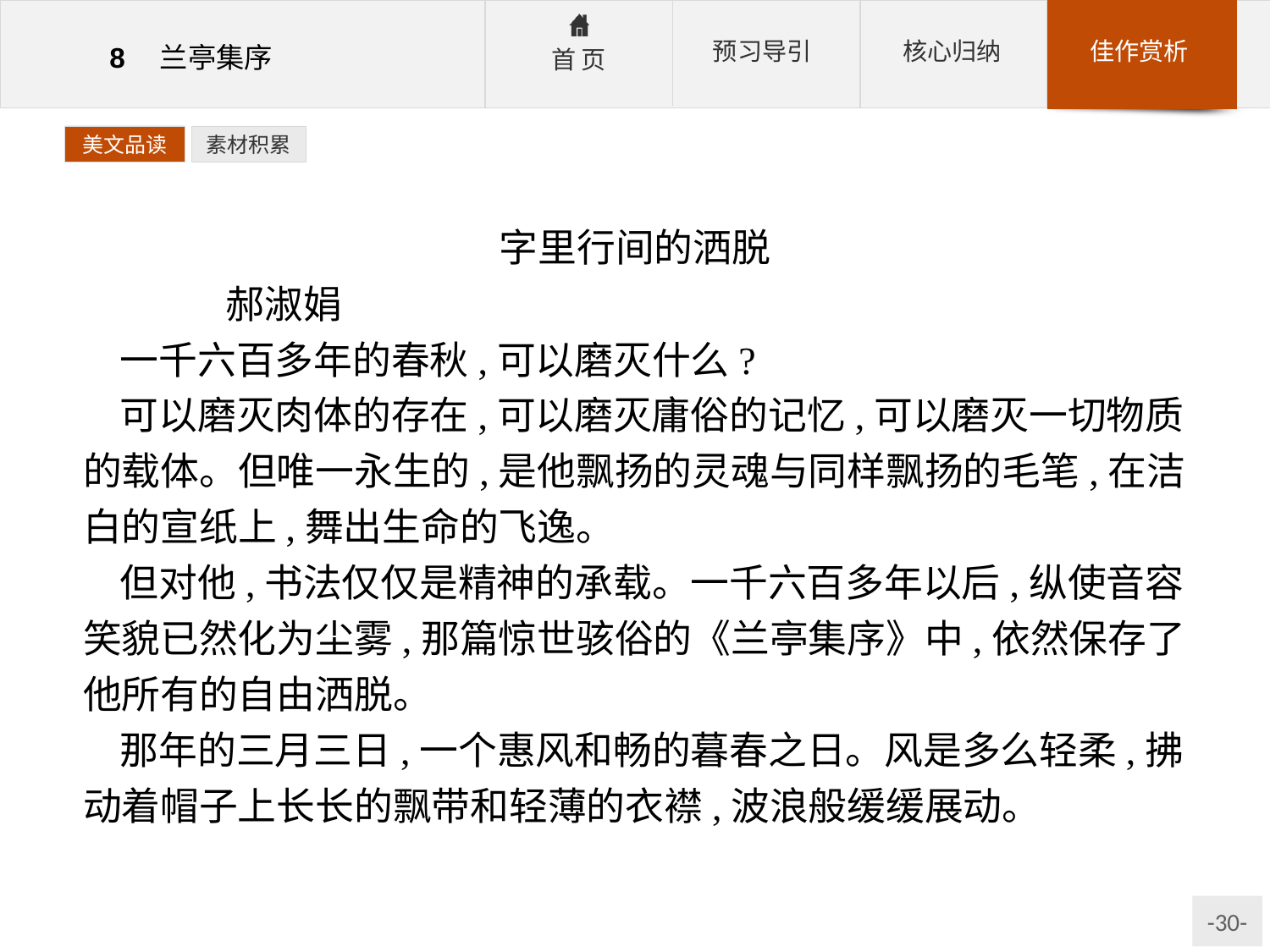

美文品读
素材积累
字里行间的洒脱
	郝淑娟
一千六百多年的春秋,可以磨灭什么?
可以磨灭肉体的存在,可以磨灭庸俗的记忆,可以磨灭一切物质的载体。但唯一永生的,是他飘扬的灵魂与同样飘扬的毛笔,在洁白的宣纸上,舞出生命的飞逸。
但对他,书法仅仅是精神的承载。一千六百多年以后,纵使音容笑貌已然化为尘雾,那篇惊世骇俗的《兰亭集序》中,依然保存了他所有的自由洒脱。
那年的三月三日,一个惠风和畅的暮春之日。风是多么轻柔,拂动着帽子上长长的飘带和轻薄的衣襟,波浪般缓缓展动。